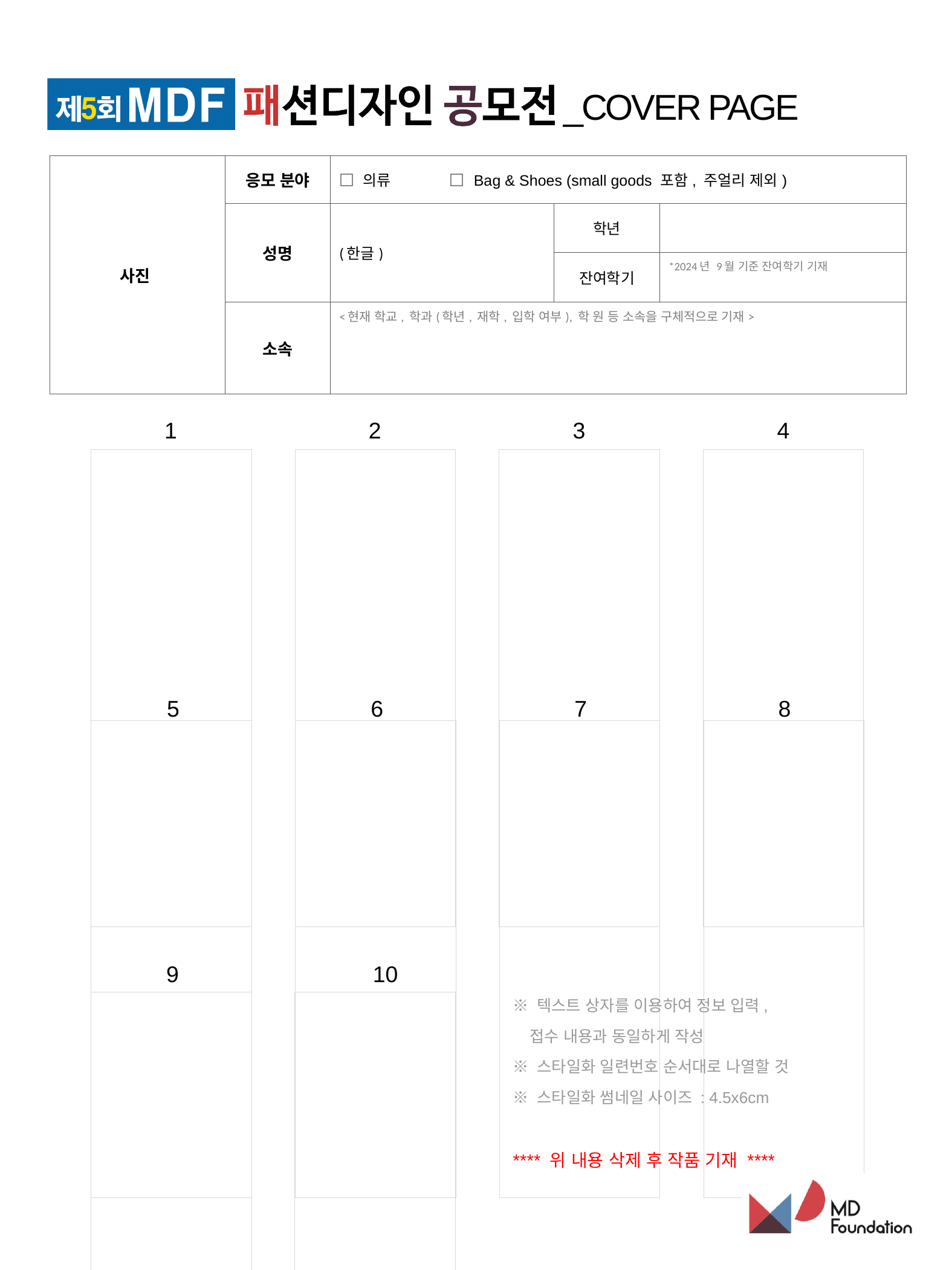

※ 텍스트 상자를 이용하여 정보 입력,
   접수 내용과 동일하게 작성
※ 스타일화 일련번호 순서대로 나열할 것
※ 스타일화 썸네일 사이즈 : 4.5x6cm

**** 위 내용 삭제 후 작품 기재 ****